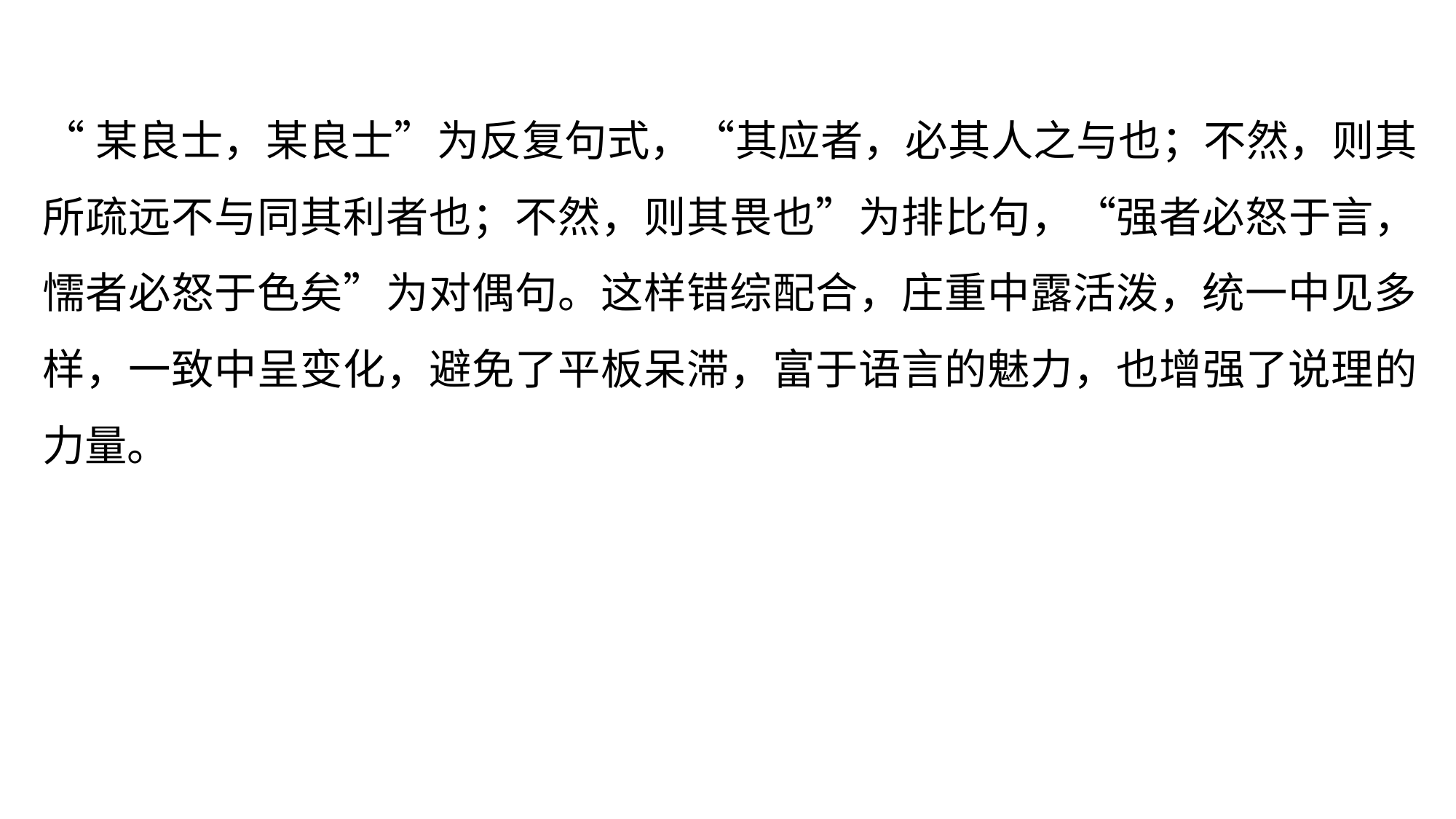

“某良士，某良士”为反复句式，“其应者，必其人之与也；不然，则其所疏远不与同其利者也；不然，则其畏也”为排比句，“强者必怒于言，懦者必怒于色矣”为对偶句。这样错综配合，庄重中露活泼，统一中见多样，一致中呈变化，避免了平板呆滞，富于语言的魅力，也增强了说理的力量。